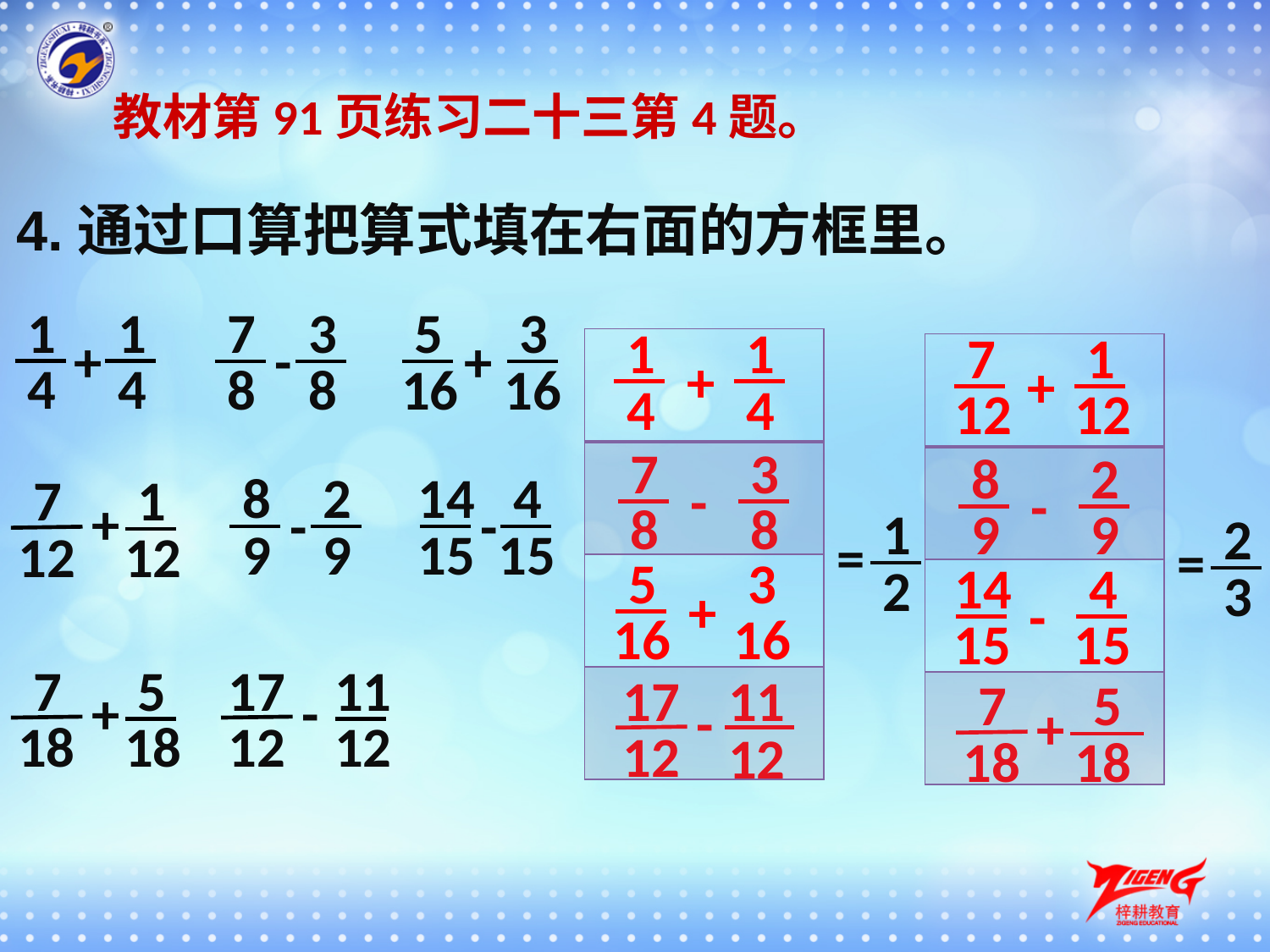

教材第91页练习二十三第4题。
4.通过口算把算式填在右面的方框里。
1
1
7
3
5
3
1
1
7
1
+
-
+
|  |
| --- |
|  |
|  |
|  |
|  |
| --- |
|  |
|  |
|  |
+
+
4
4
8
8
16
16
4
4
12
12
7
3
8
2
8
2
14
4
7
1
-
-
+
-
-
8
8
9
9
1
2
9
9
15
15
12
12
=
=
5
3
14
4
2
3
+
-
16
16
15
15
7
5
17
11
17
11
7
5
+
-
-
+
18
18
12
12
12
12
18
18